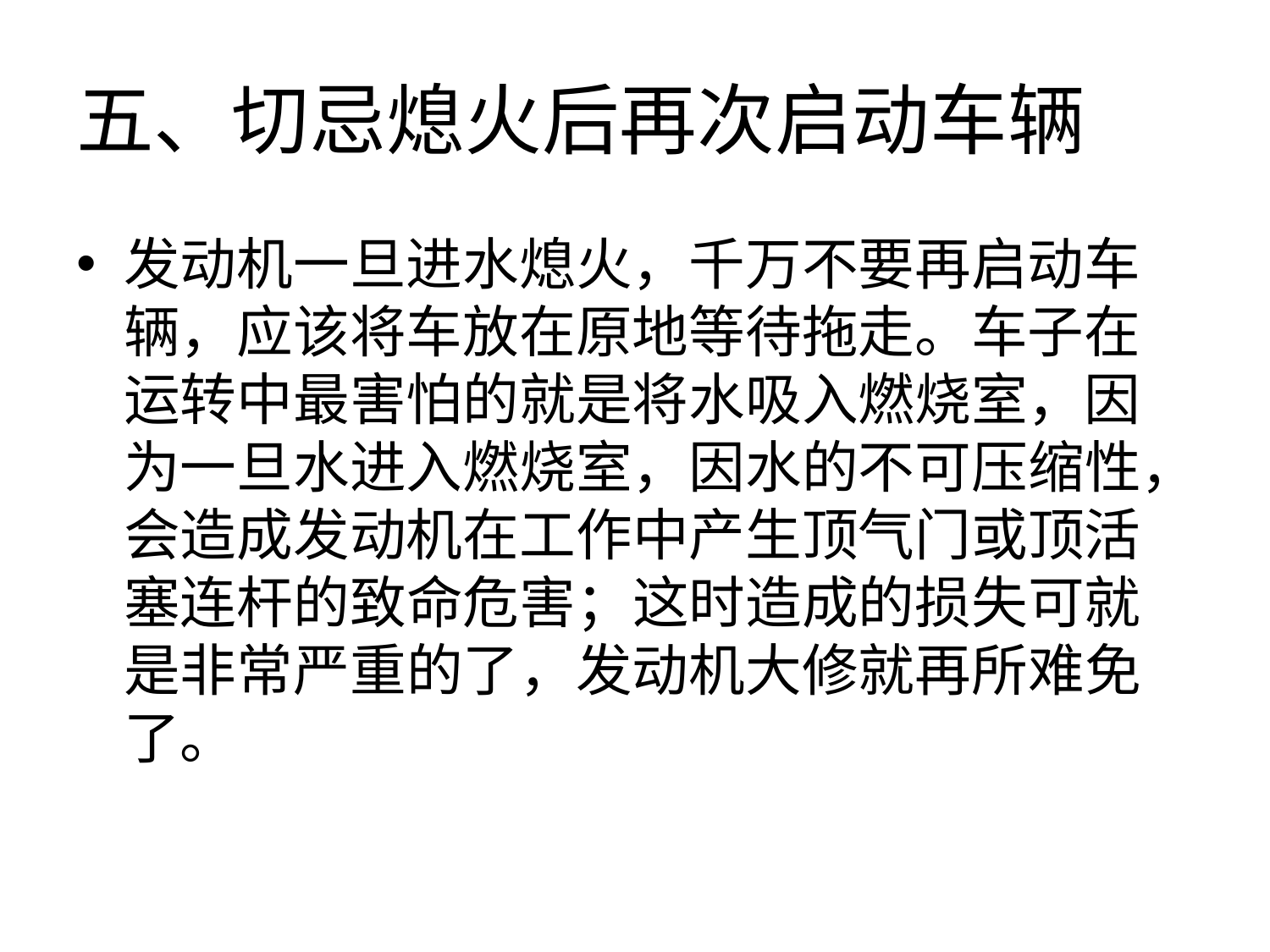

# 五、切忌熄火后再次启动车辆
发动机一旦进水熄火，千万不要再启动车辆，应该将车放在原地等待拖走。车子在运转中最害怕的就是将水吸入燃烧室，因为一旦水进入燃烧室，因水的不可压缩性，会造成发动机在工作中产生顶气门或顶活塞连杆的致命危害；这时造成的损失可就是非常严重的了，发动机大修就再所难免了。